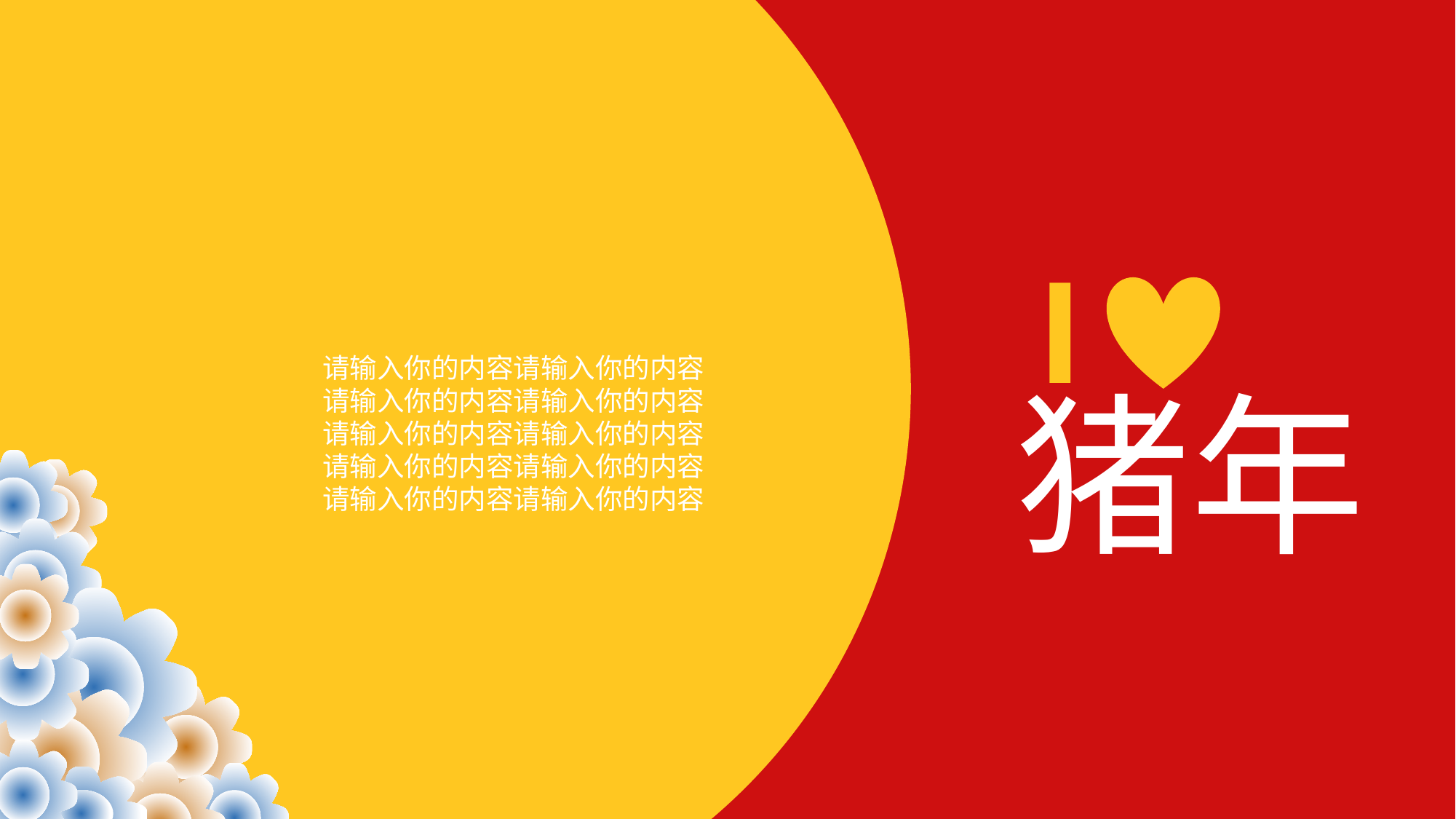

I

请输入你的内容请输入你的内容
请输入你的内容请输入你的内容
请输入你的内容请输入你的内容
请输入你的内容请输入你的内容
请输入你的内容请输入你的内容

猪年